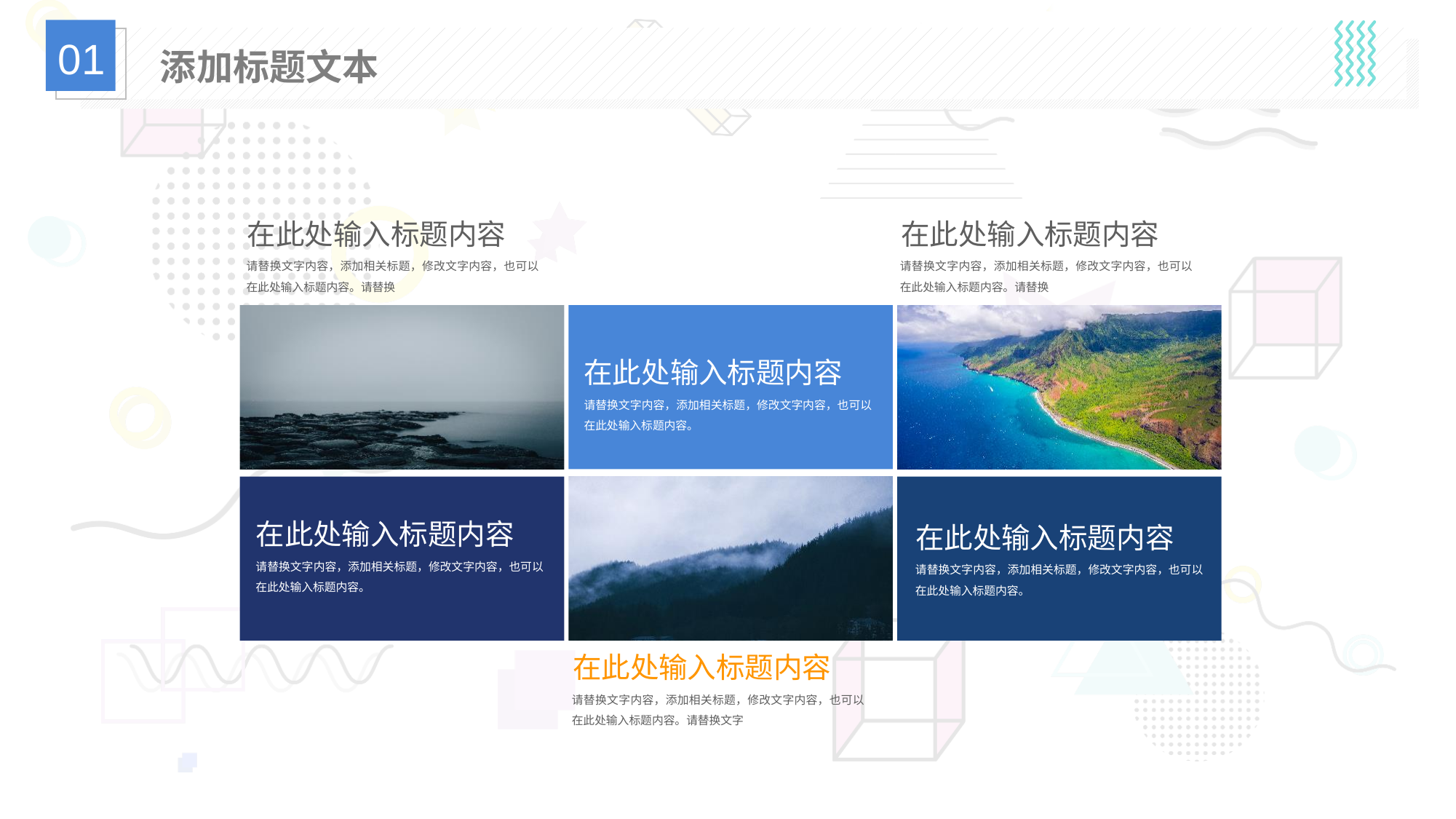

01
添加标题文本
在此处输入标题内容
在此处输入标题内容
请替换文字内容，添加相关标题，修改文字内容，也可以在此处输入标题内容。请替换
请替换文字内容，添加相关标题，修改文字内容，也可以在此处输入标题内容。请替换

在此处输入标题内容
请替换文字内容，添加相关标题，修改文字内容，也可以在此处输入标题内容。

在此处输入标题内容
在此处输入标题内容
请替换文字内容，添加相关标题，修改文字内容，也可以在此处输入标题内容。
请替换文字内容，添加相关标题，修改文字内容，也可以在此处输入标题内容。
在此处输入标题内容
请替换文字内容，添加相关标题，修改文字内容，也可以在此处输入标题内容。请替换文字